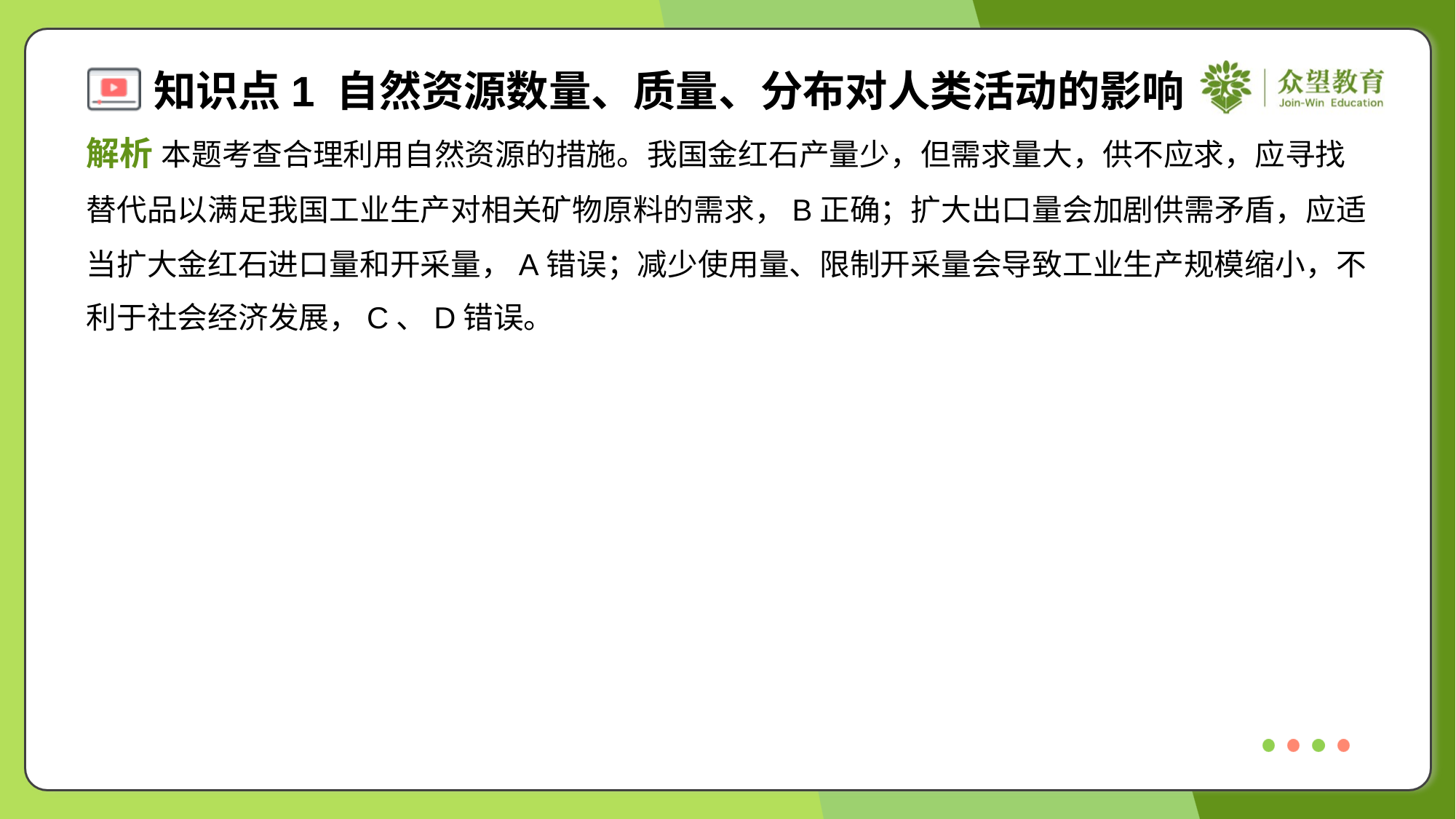

解析 本题考查合理利用自然资源的措施。我国金红石产量少，但需求量大，供不应求，应寻找
替代品以满足我国工业生产对相关矿物原料的需求，B正确；扩大出口量会加剧供需矛盾，应适
当扩大金红石进口量和开采量，A错误；减少使用量、限制开采量会导致工业生产规模缩小，不
利于社会经济发展，C、D错误。